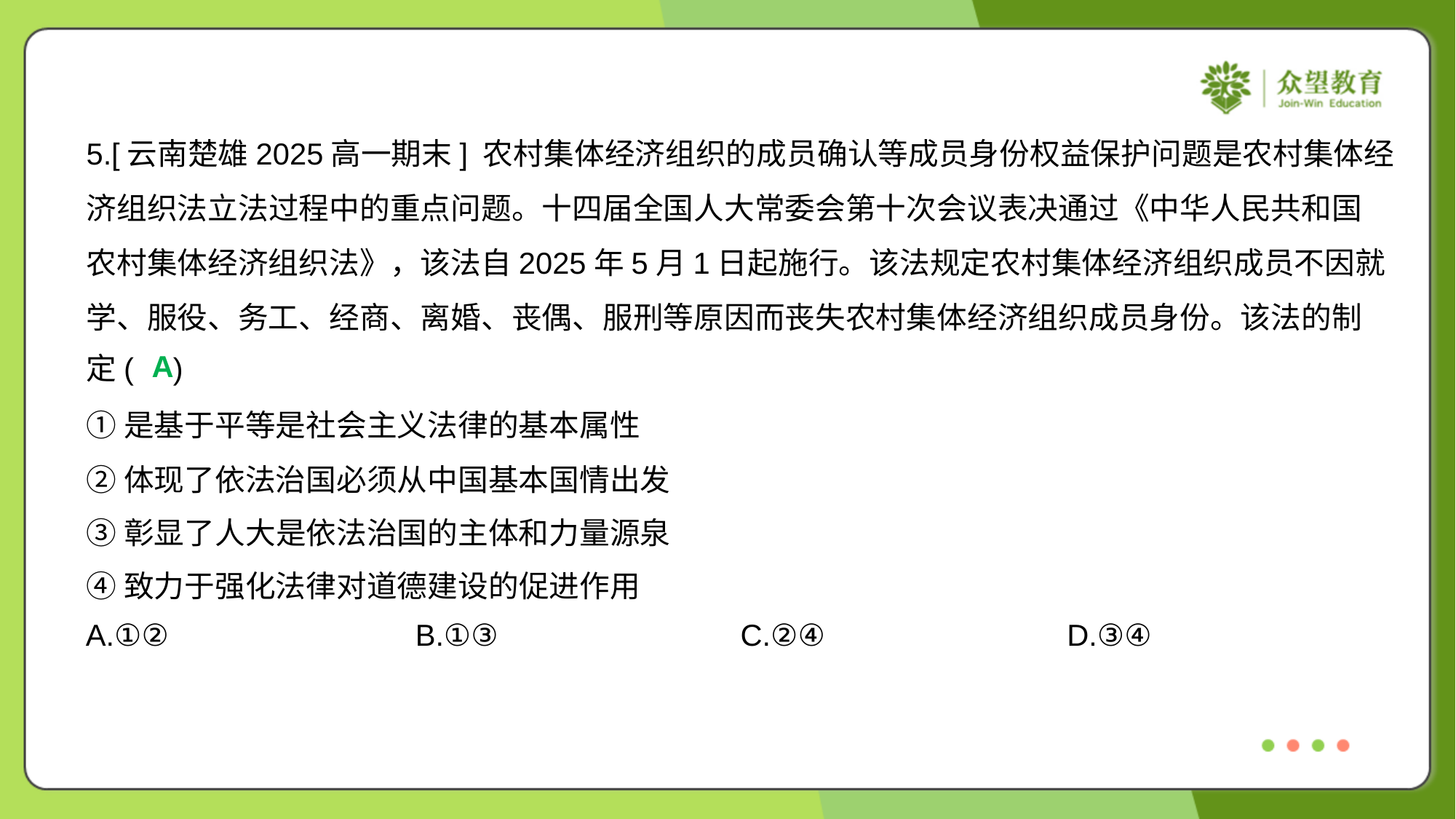

5.[云南楚雄2025高一期末] 农村集体经济组织的成员确认等成员身份权益保护问题是农村集体经
济组织法立法过程中的重点问题。十四届全国人大常委会第十次会议表决通过《中华人民共和国
农村集体经济组织法》，该法自2025年5月1日起施行。该法规定农村集体经济组织成员不因就
学、服役、务工、经商、离婚、丧偶、服刑等原因而丧失农村集体经济组织成员身份。该法的制
定(     )
A
①是基于平等是社会主义法律的基本属性
②体现了依法治国必须从中国基本国情出发
③彰显了人大是依法治国的主体和力量源泉
④致力于强化法律对道德建设的促进作用
A.①②	B.①③	C.②④	D.③④